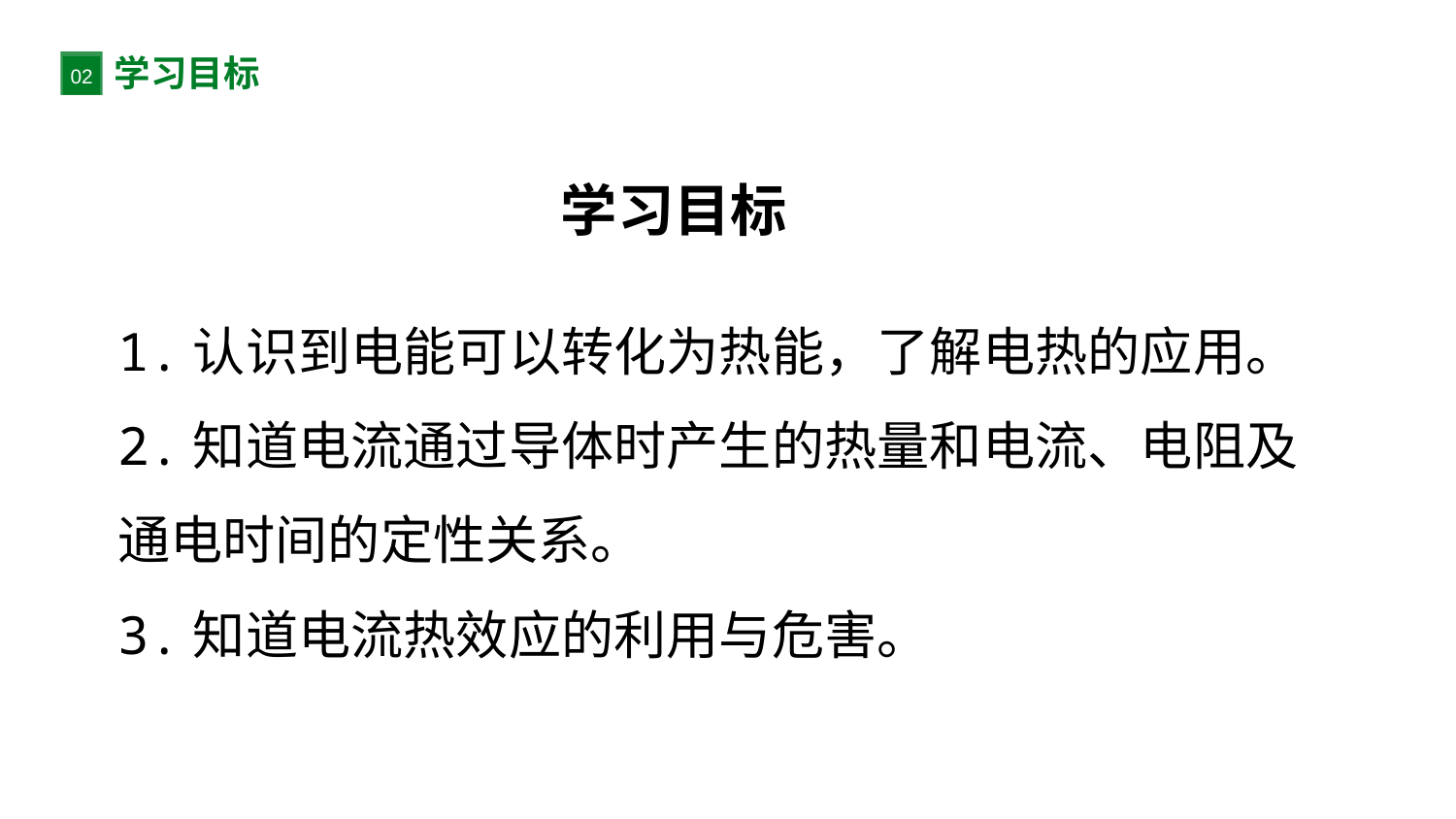

学习目标

02
学习目标
1.认识到电能可以转化为热能，了解电热的应用。
2.知道电流通过导体时产生的热量和电流、电阻及通电时间的定性关系。
3.知道电流热效应的利用与危害。